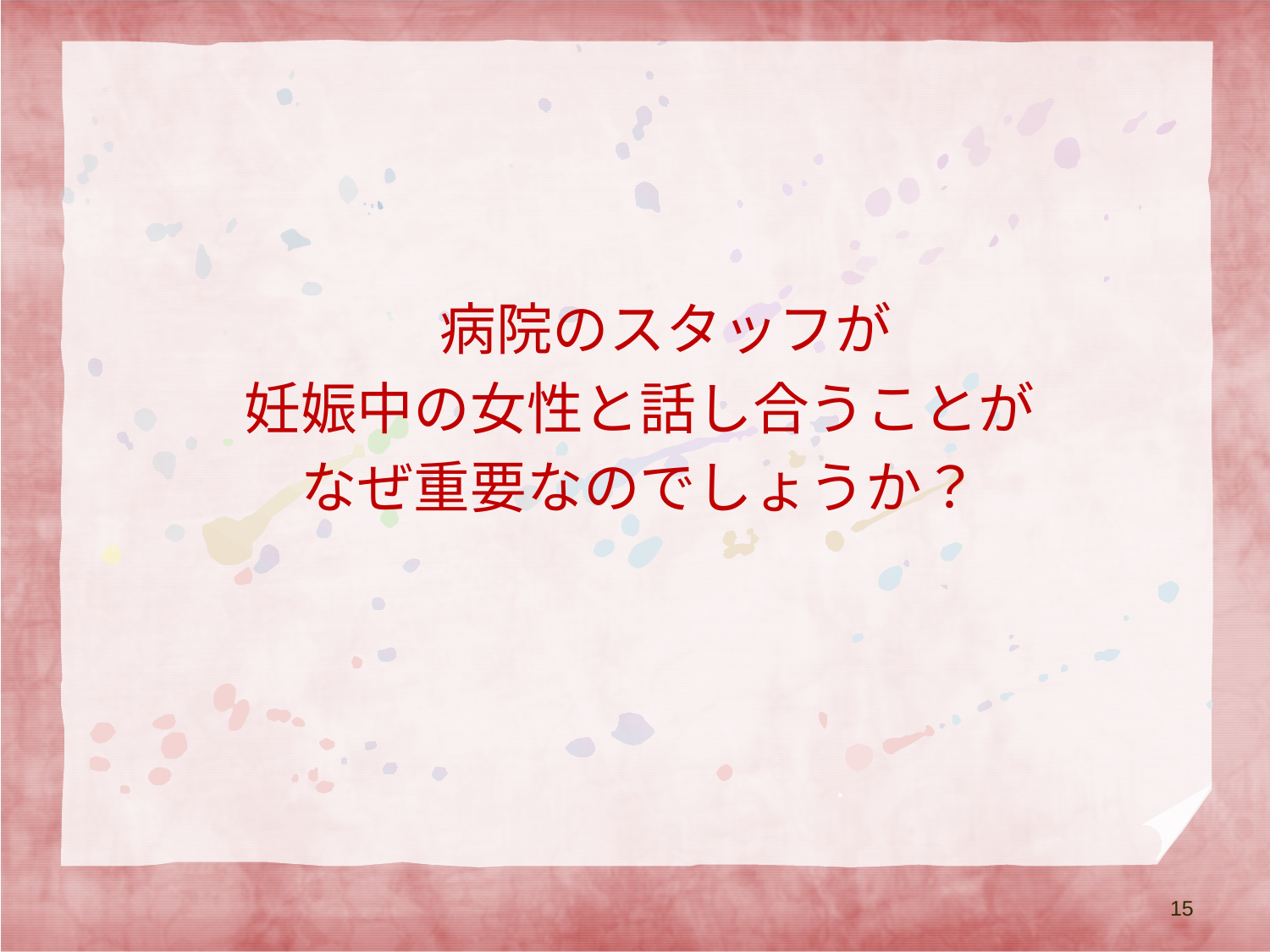

#
   病院のスタッフが
妊娠中の女性と話し合うことが
なぜ重要なのでしょうか？
15